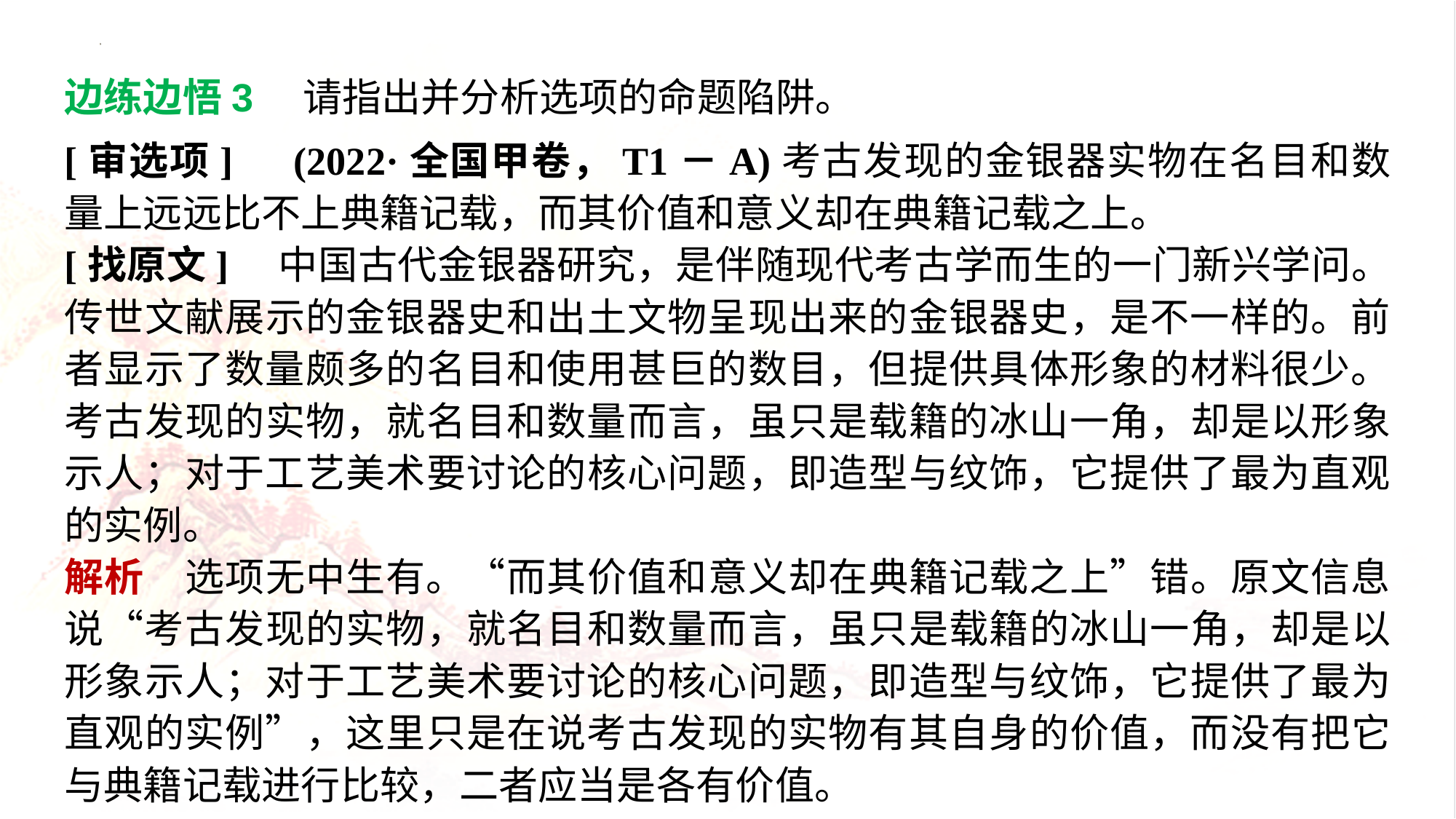

边练边悟3　请指出并分析选项的命题陷阱。
[审选项]　(2022·全国甲卷，T1－A)考古发现的金银器实物在名目和数量上远远比不上典籍记载，而其价值和意义却在典籍记载之上。
[找原文]　中国古代金银器研究，是伴随现代考古学而生的一门新兴学问。传世文献展示的金银器史和出土文物呈现出来的金银器史，是不一样的。前者显示了数量颇多的名目和使用甚巨的数目，但提供具体形象的材料很少。考古发现的实物，就名目和数量而言，虽只是载籍的冰山一角，却是以形象示人；对于工艺美术要讨论的核心问题，即造型与纹饰，它提供了最为直观的实例。
解析　选项无中生有。“而其价值和意义却在典籍记载之上”错。原文信息说“考古发现的实物，就名目和数量而言，虽只是载籍的冰山一角，却是以形象示人；对于工艺美术要讨论的核心问题，即造型与纹饰，它提供了最为直观的实例”，这里只是在说考古发现的实物有其自身的价值，而没有把它与典籍记载进行比较，二者应当是各有价值。